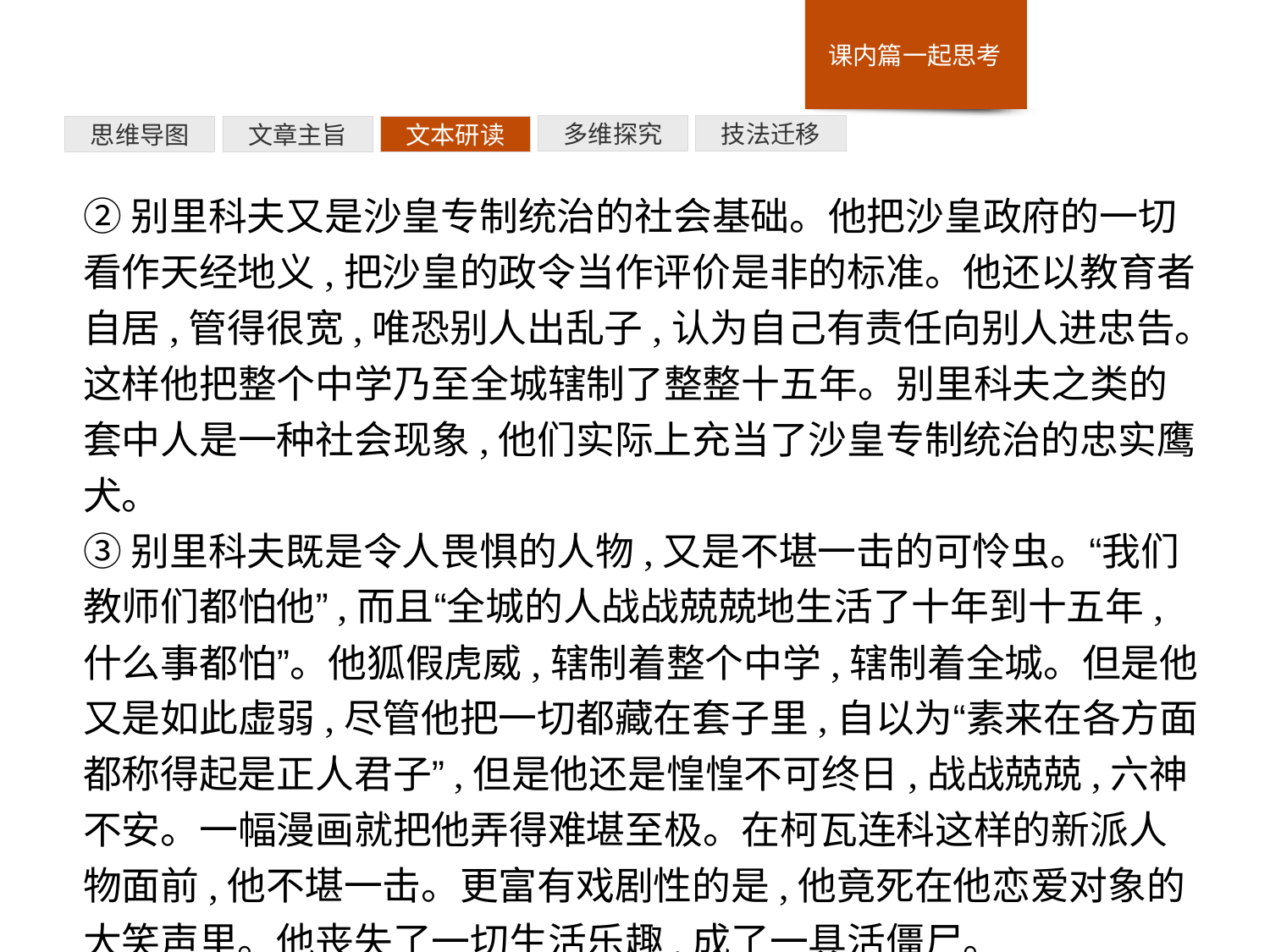

技法迁移
多维探究
文本研读
文章主旨
思维导图
②别里科夫又是沙皇专制统治的社会基础。他把沙皇政府的一切看作天经地义,把沙皇的政令当作评价是非的标准。他还以教育者自居,管得很宽,唯恐别人出乱子,认为自己有责任向别人进忠告。这样他把整个中学乃至全城辖制了整整十五年。别里科夫之类的套中人是一种社会现象,他们实际上充当了沙皇专制统治的忠实鹰犬。
③别里科夫既是令人畏惧的人物,又是不堪一击的可怜虫。“我们教师们都怕他”,而且“全城的人战战兢兢地生活了十年到十五年,什么事都怕”。他狐假虎威,辖制着整个中学,辖制着全城。但是他又是如此虚弱,尽管他把一切都藏在套子里,自以为“素来在各方面都称得起是正人君子”,但是他还是惶惶不可终日,战战兢兢,六神不安。一幅漫画就把他弄得难堪至极。在柯瓦连科这样的新派人物面前,他不堪一击。更富有戏剧性的是,他竟死在他恋爱对象的大笑声里。他丧失了一切生活乐趣,成了一具活僵尸。